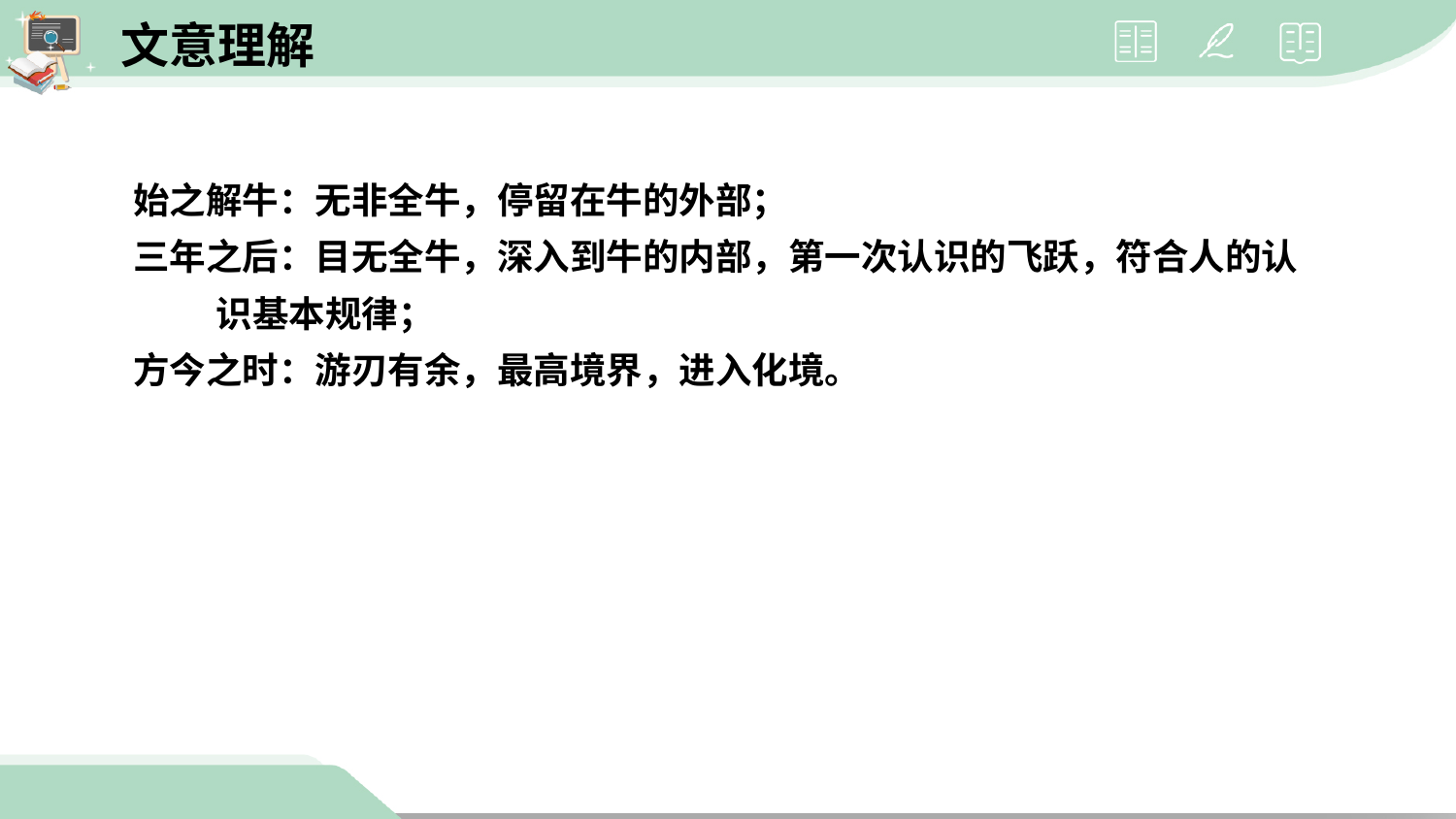

文意理解
   始之解牛：无非全牛，停留在牛的外部；
   三年之后：目无全牛，深入到牛的内部，第一次认识的飞跃，符合人的认
             识基本规律；
   方今之时：游刃有余，最高境界，进入化境。